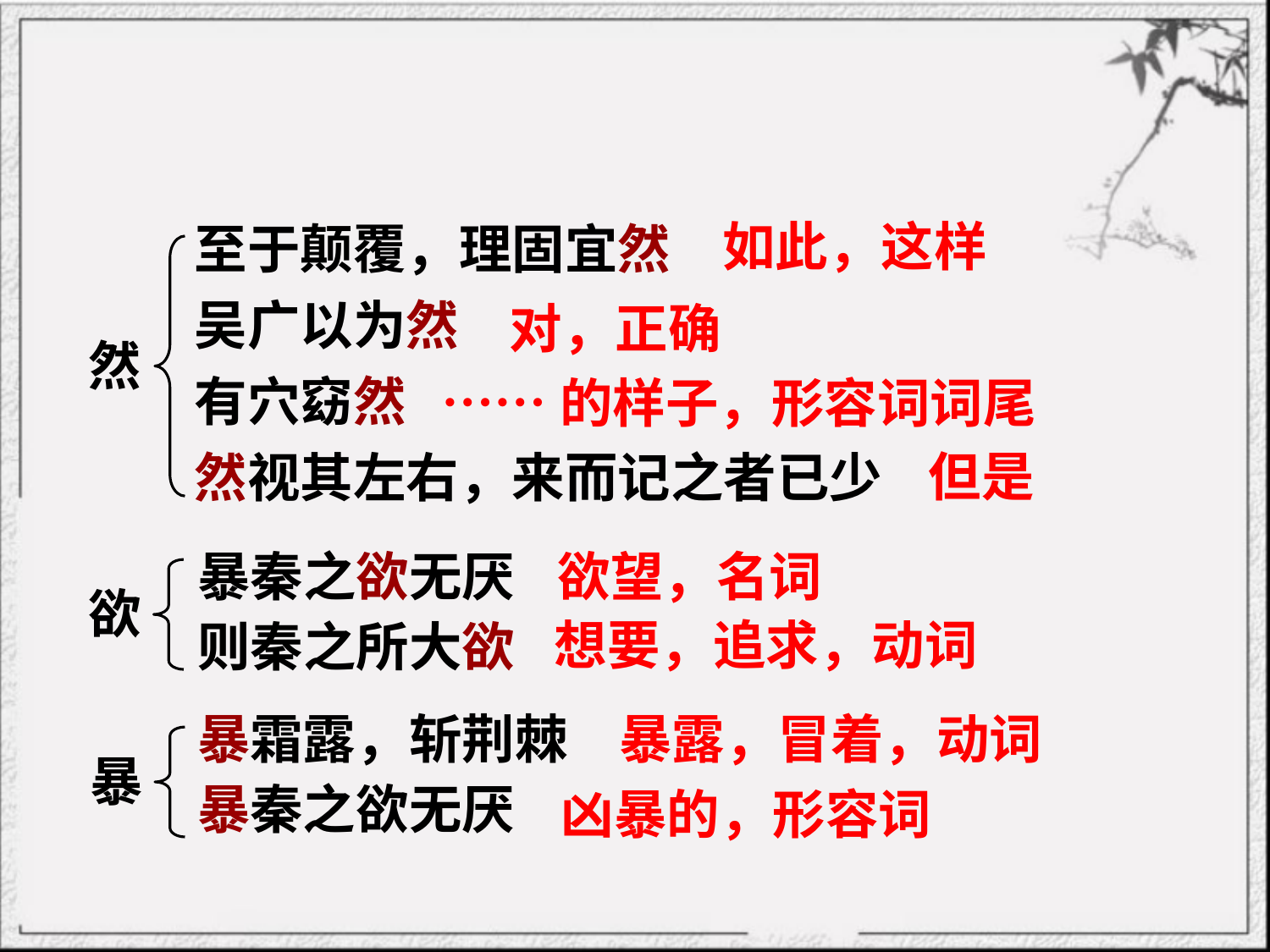

至于颠覆，理固宜然
吴广以为然
有穴窈然
然视其左右，来而记之者已少

如此，这样

对，正确
然
……的样子，形容词词尾
但是
暴秦之欲无厌
则秦之所大欲

暴霜露，斩荆棘
暴秦之欲无厌
欲望，名词

欲
想要，追求，动词
暴露，冒着，动词

暴
凶暴的，形容词